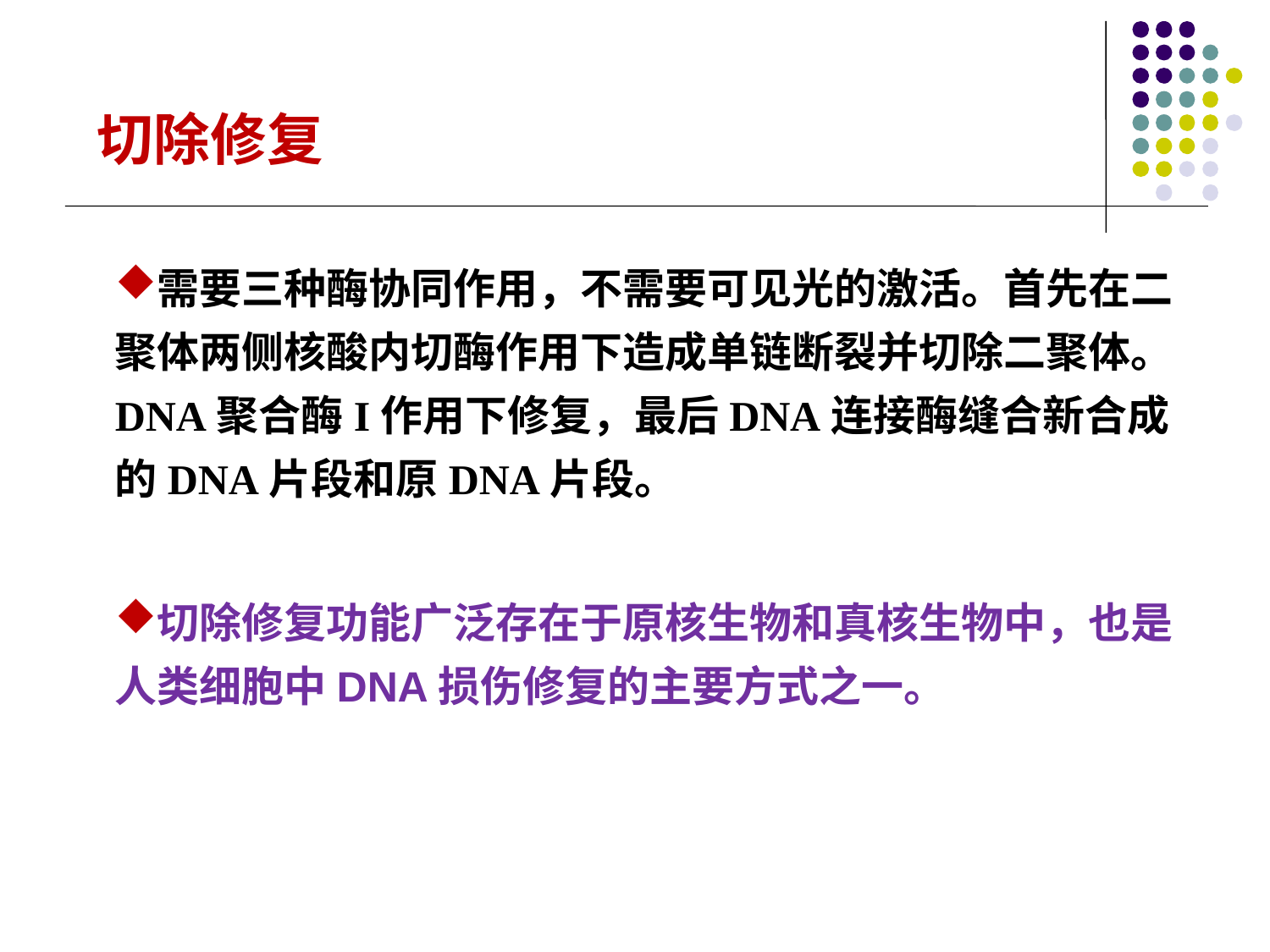

切除修复
需要三种酶协同作用，不需要可见光的激活。首先在二聚体两侧核酸内切酶作用下造成单链断裂并切除二聚体。DNA聚合酶I作用下修复，最后DNA连接酶缝合新合成的DNA片段和原DNA片段。

切除修复功能广泛存在于原核生物和真核生物中，也是人类细胞中DNA损伤修复的主要方式之一。